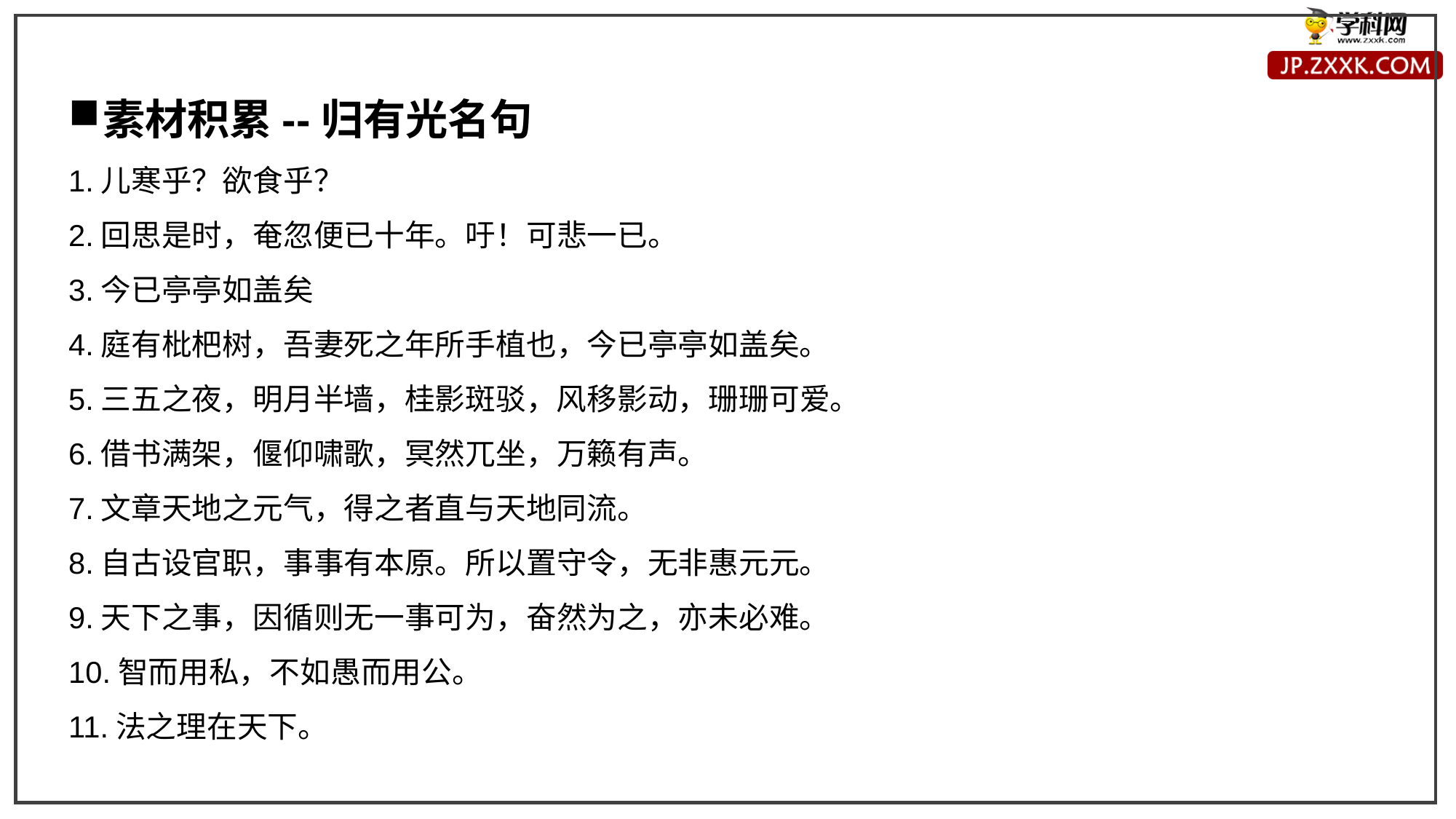

素材积累--归有光名句
1.儿寒乎？欲食乎？
2.回思是时，奄忽便已十年。吁！可悲一已。
3.今已亭亭如盖矣
4.庭有枇杷树，吾妻死之年所手植也，今已亭亭如盖矣。
5.三五之夜，明月半墙，桂影斑驳，风移影动，珊珊可爱。
6.借书满架，偃仰啸歌，冥然兀坐，万籁有声。
7.文章天地之元气，得之者直与天地同流。
8.自古设官职，事事有本原。所以置守令，无非惠元元。
9.天下之事，因循则无一事可为，奋然为之，亦未必难。
10.智而用私，不如愚而用公。
11.法之理在天下。